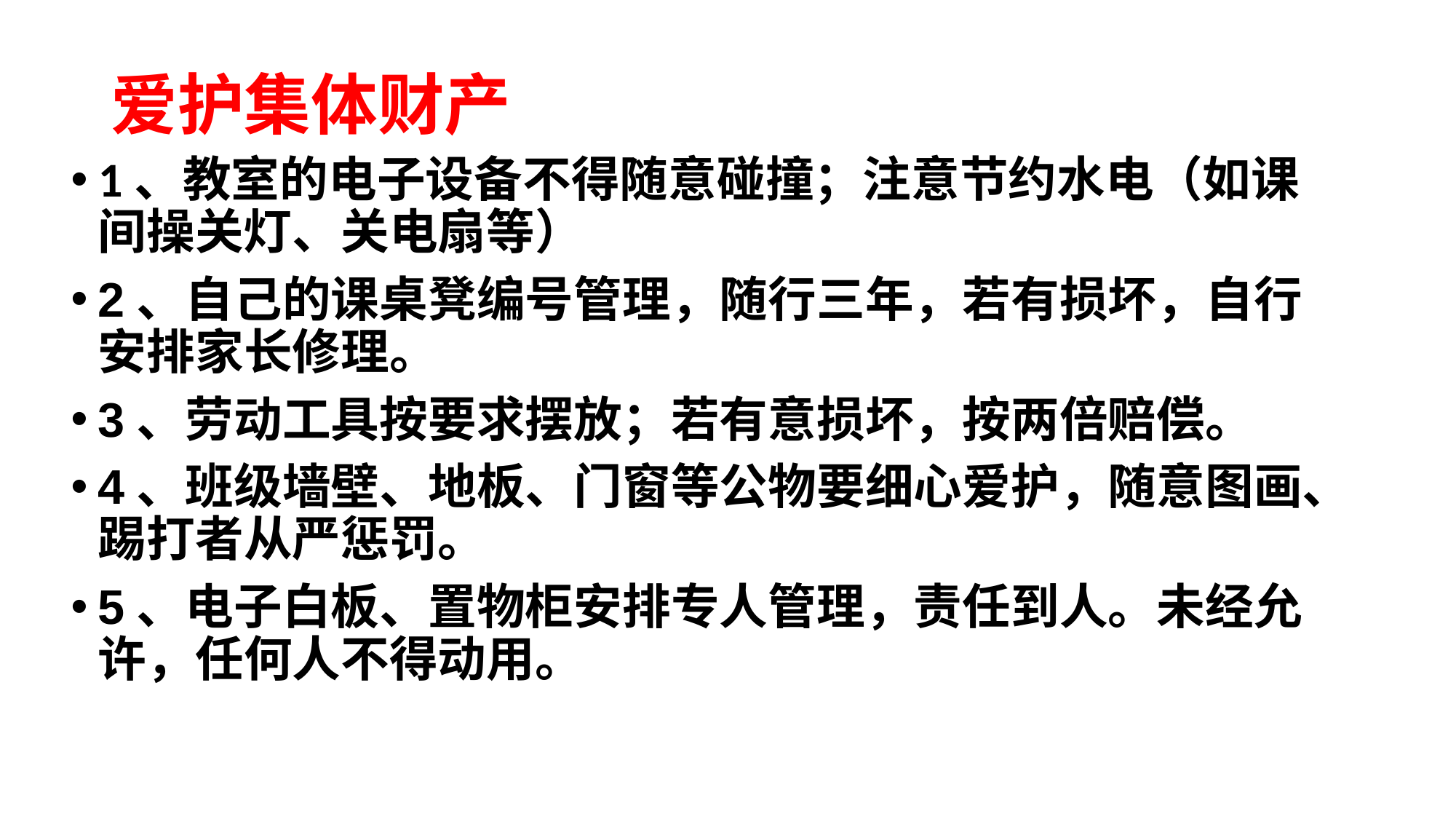

# 爱护集体财产
1、教室的电子设备不得随意碰撞；注意节约水电（如课间操关灯、关电扇等）
2、自己的课桌凳编号管理，随行三年，若有损坏，自行安排家长修理。
3、劳动工具按要求摆放；若有意损坏，按两倍赔偿。
4、班级墙壁、地板、门窗等公物要细心爱护，随意图画、踢打者从严惩罚。
5、电子白板、置物柜安排专人管理，责任到人。未经允许，任何人不得动用。